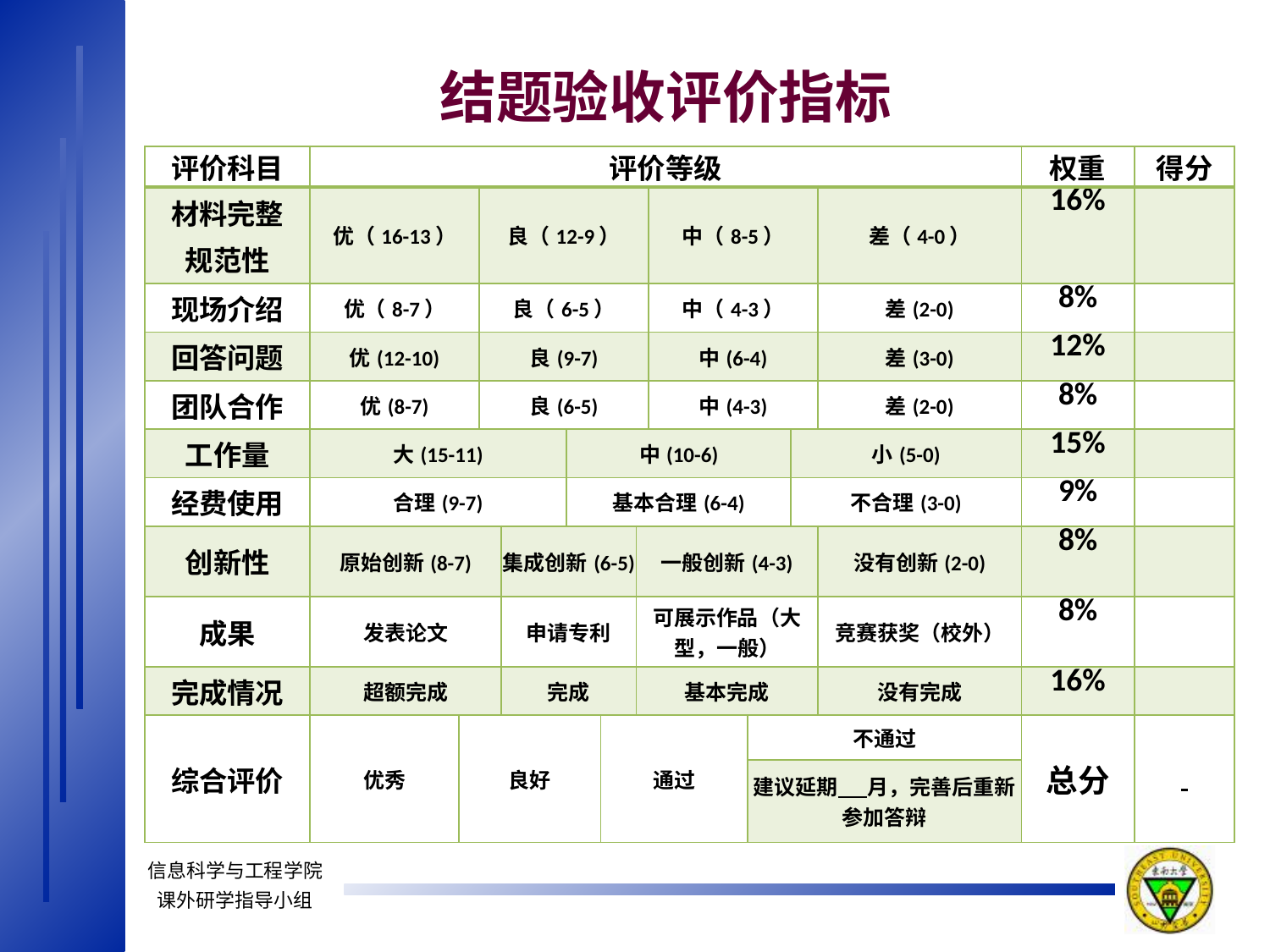

# 结题验收评价指标
| 评价科目 | 评价等级 |  |  |  |  |  |  |  |  |  |  | 权重 | 得分 |
| --- | --- | --- | --- | --- | --- | --- | --- | --- | --- | --- | --- | --- | --- |
| 材料完整 规范性 | 优（16-13） |  | 良（12-9） |  |  |  |  | 中（8-5） |  |  | 差（4-0） | 16% |  |
| 现场介绍 | 优（8-7） |  | 良（6-5） |  |  |  |  | 中（4-3） |  |  | 差(2-0) | 8% |  |
| 回答问题 | 优(12-10) |  | 良(9-7) |  |  |  |  | 中(6-4) |  |  | 差(3-0) | 12% |  |
| 团队合作 | 优(8-7) |  | 良(6-5) |  |  |  |  | 中(4-3) |  |  | 差(2-0) | 8% |  |
| 工作量 | 大(15-11) |  |  |  | 中(10-6) |  |  |  |  | 小(5-0) |  | 15% |  |
| 经费使用 | 合理(9-7) |  |  |  | 基本合理(6-4) |  |  |  |  | 不合理(3-0) |  | 9% |  |
| 创新性 | 原始创新(8-7) |  |  | 集成创新(6-5) |  |  | 一般创新(4-3) |  |  |  | 没有创新(2-0) | 8% |  |
| 成果 | 发表论文 |  |  | 申请专利 |  |  | 可展示作品（大型，一般） |  |  |  | 竞赛获奖（校外） | 8% |  |
| 完成情况 | 超额完成 |  |  | 完成 |  |  | 基本完成 |  |  |  | 没有完成 | 16% |  |
| 综合评价 | 优秀 | 良好 |  |  |  | 通过 |  |  | 不通过 |  |  | 总分 |  |
|  |  |  |  |  |  |  |  |  | 建议延期 月，完善后重新参加答辩 |  |  |  |  |